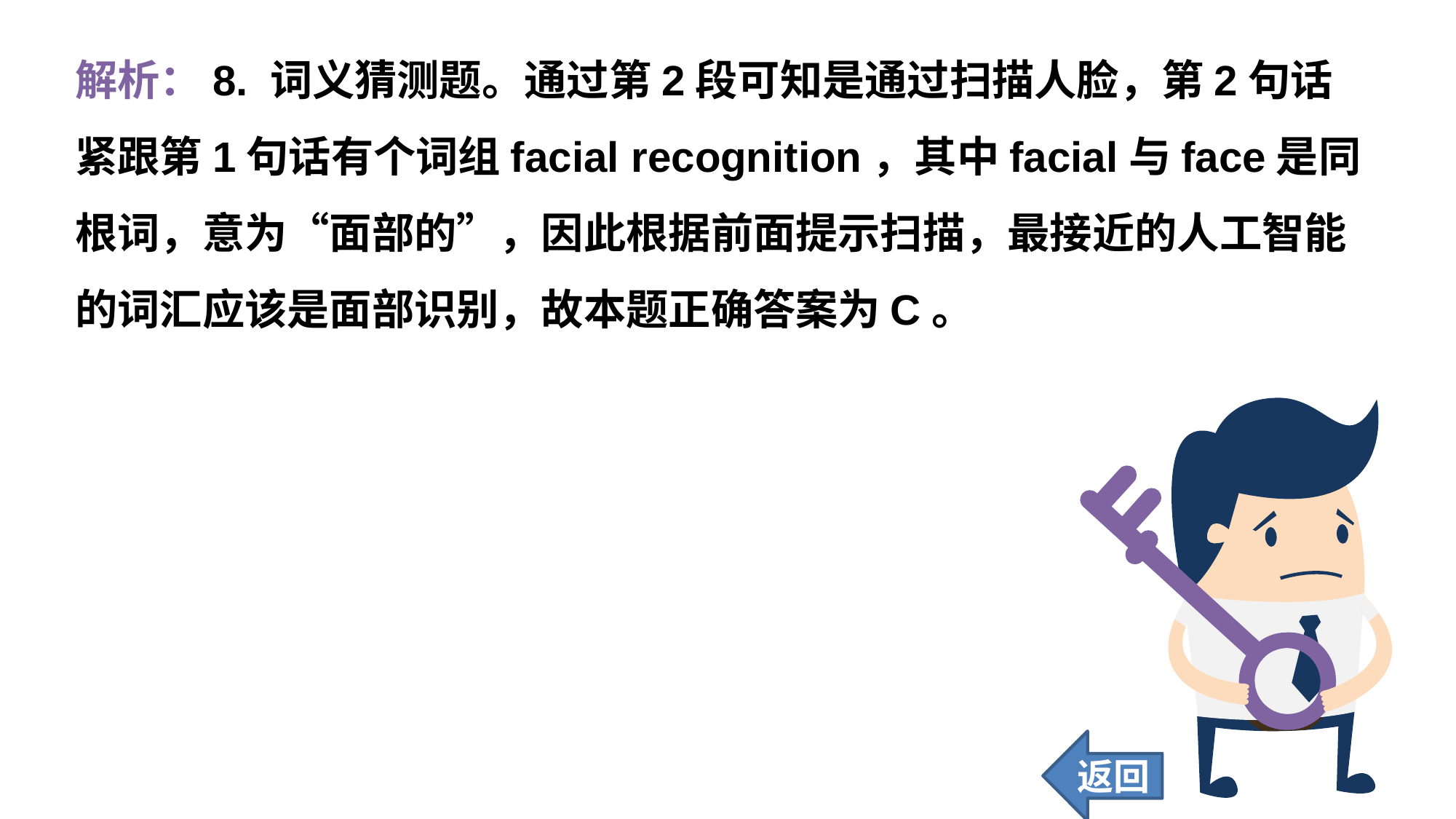

解析：8. 词义猜测题。通过第2段可知是通过扫描人脸，第2句话紧跟第1句话有个词组facial recognition，其中facial与face是同根词，意为“面部的”，因此根据前面提示扫描，最接近的人工智能的词汇应该是面部识别，故本题正确答案为C。

返回
103